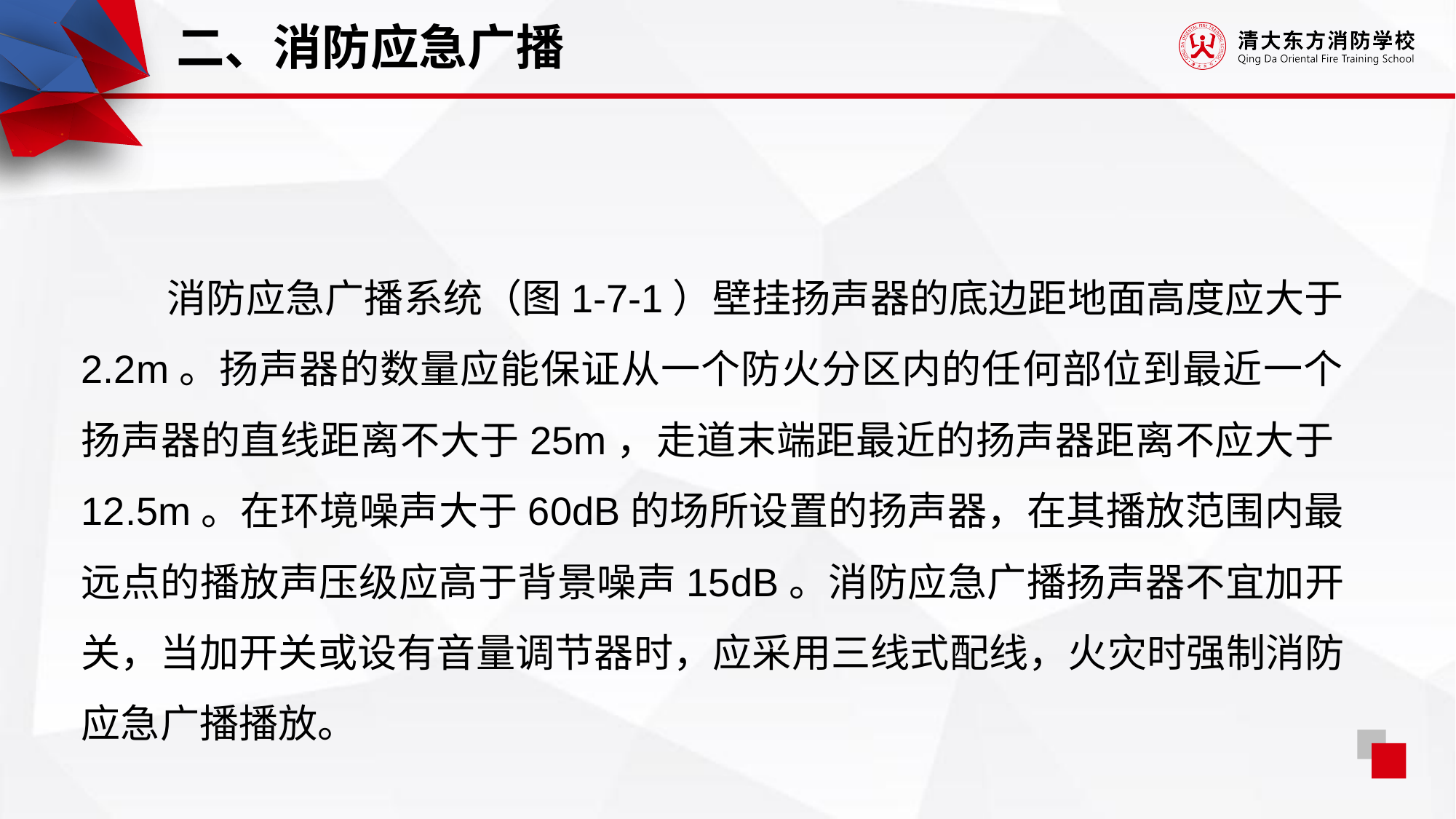

二、消防应急广播

消防应急广播系统（图1-7-1）壁挂扬声器的底边距地面高度应大于2.2m。扬声器的数量应能保证从一个防火分区内的任何部位到最近一个扬声器的直线距离不大于25m，走道末端距最近的扬声器距离不应大于12.5m。在环境噪声大于60dB的场所设置的扬声器，在其播放范围内最远点的播放声压级应高于背景噪声15dB。消防应急广播扬声器不宜加开关，当加开关或设有音量调节器时，应采用三线式配线，火灾时强制消防应急广播播放。